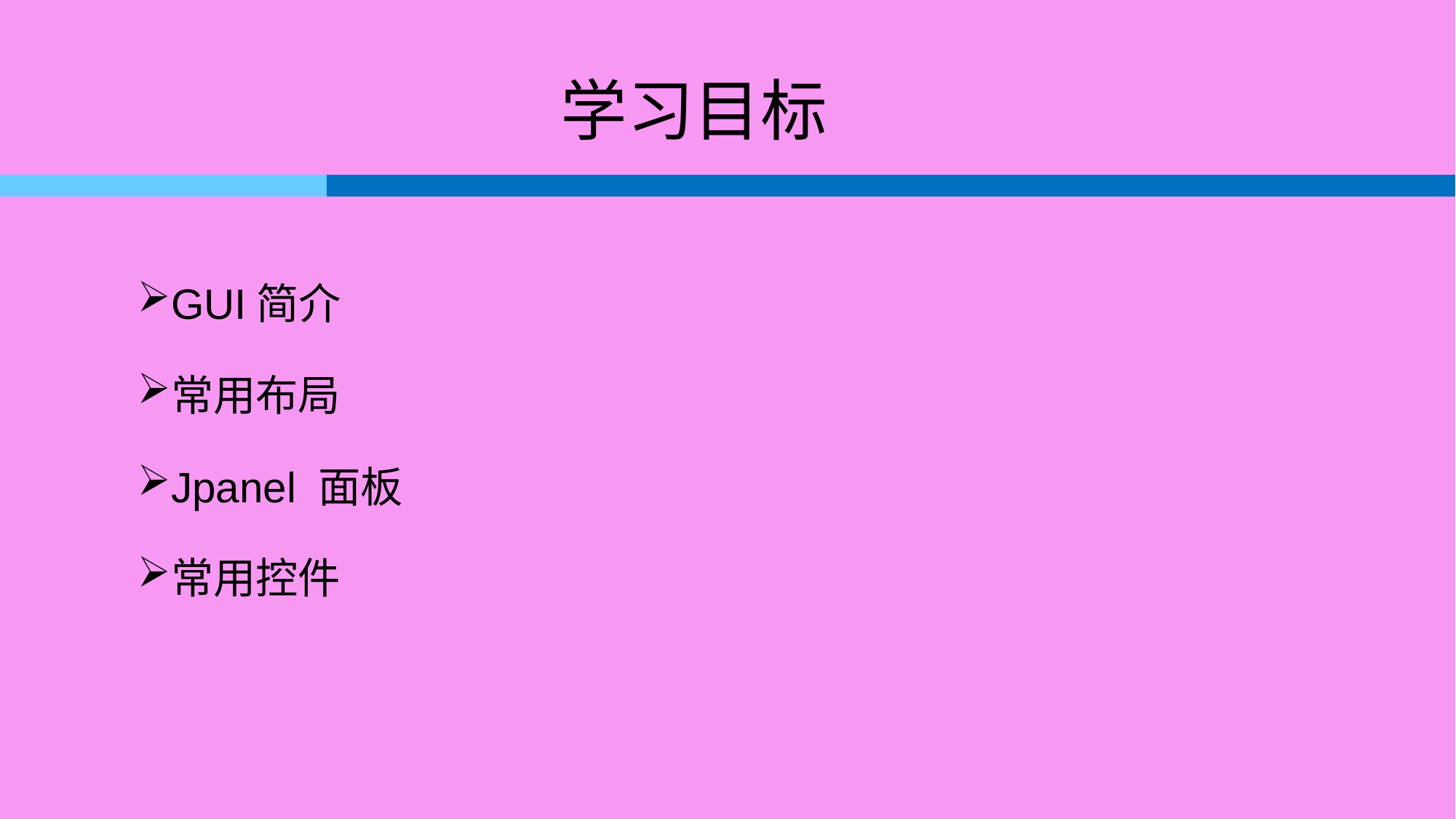

# 学习目标

GUI简介
常用布局
Jpanel 面板
常用控件